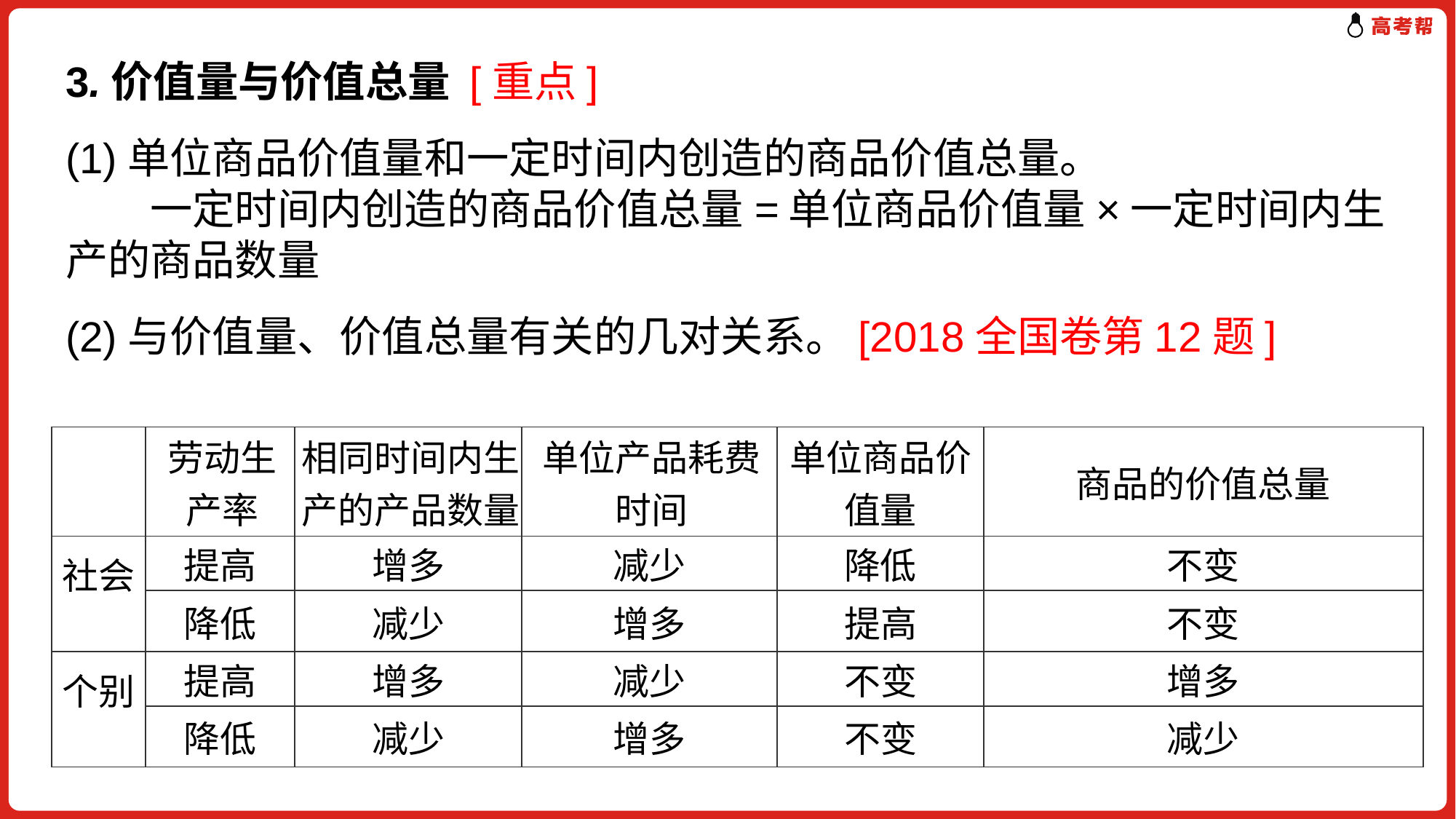

3.价值量与价值总量 [重点]
(1)单位商品价值量和一定时间内创造的商品价值总量。
　　一定时间内创造的商品价值总量=单位商品价值量×一定时间内生产的商品数量
(2)与价值量、价值总量有关的几对关系。[2018全国卷第12题]
|  | 劳动生产率 | 相同时间内生产的产品数量 | 单位产品耗费时间 | 单位商品价值量 | 商品的价值总量 |
| --- | --- | --- | --- | --- | --- |
| 社会 | 提高 | 增多 | 减少 | 降低 | 不变 |
|  | 降低 | 减少 | 增多 | 提高 | 不变 |
| 个别 | 提高 | 增多 | 减少 | 不变 | 增多 |
|  | 降低 | 减少 | 增多 | 不变 | 减少 |